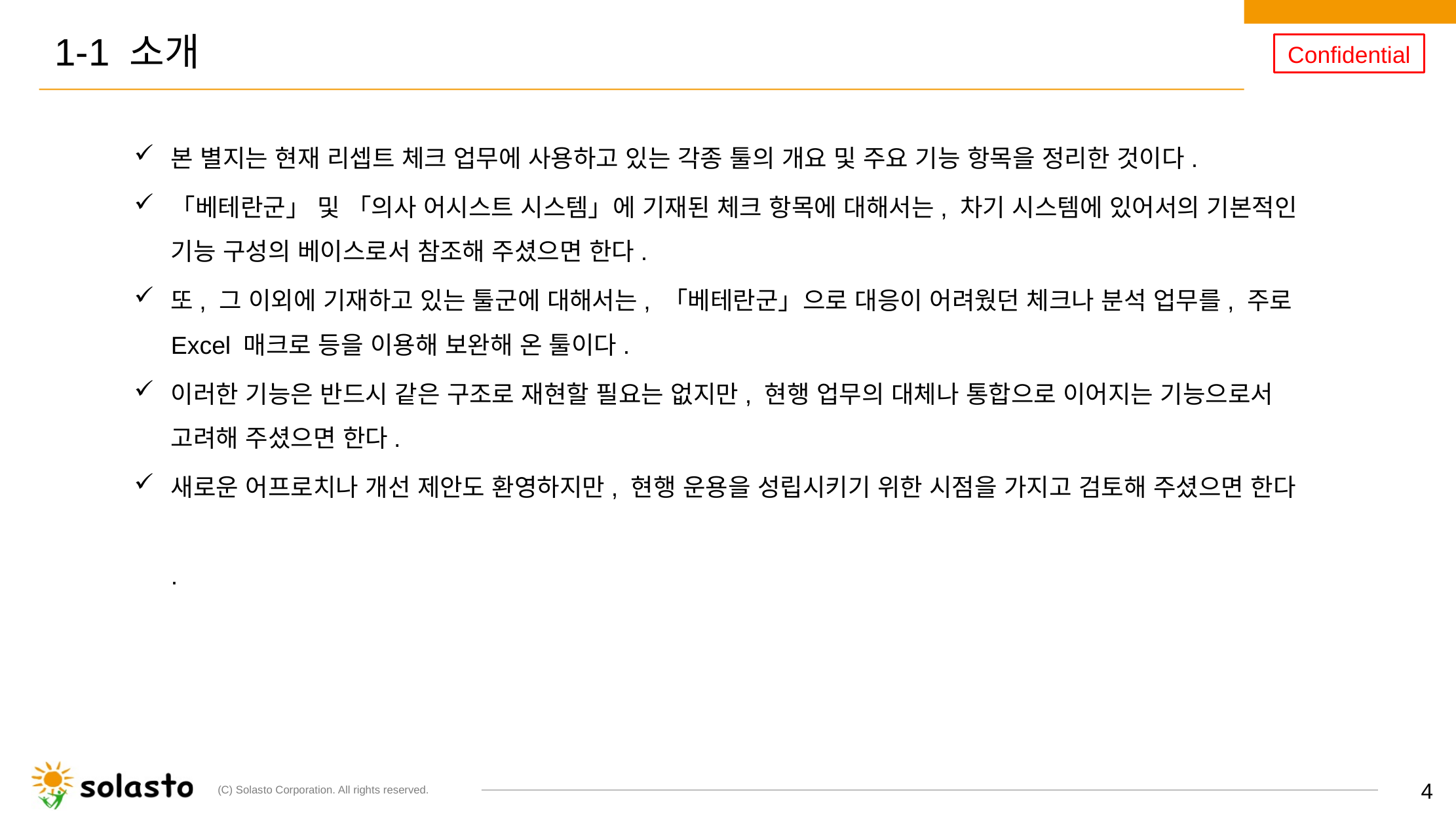

# 1-1 소개
본 별지는 현재 리셉트 체크 업무에 사용하고 있는 각종 툴의 개요 및 주요 기능 항목을 정리한 것이다.
「베테란군」 및 「의사 어시스트 시스템」에 기재된 체크 항목에 대해서는, 차기 시스템에 있어서의 기본적인 기능 구성의 베이스로서 참조해 주셨으면 한다.
또, 그 이외에 기재하고 있는 툴군에 대해서는, 「베테란군」으로 대응이 어려웠던 체크나 분석 업무를, 주로 Excel 매크로 등을 이용해 보완해 온 툴이다.
이러한 기능은 반드시 같은 구조로 재현할 필요는 없지만, 현행 업무의 대체나 통합으로 이어지는 기능으로서 고려해 주셨으면 한다.
새로운 어프로치나 개선 제안도 환영하지만, 현행 운용을 성립시키기 위한 시점을 가지고 검토해 주셨으면 한다
.